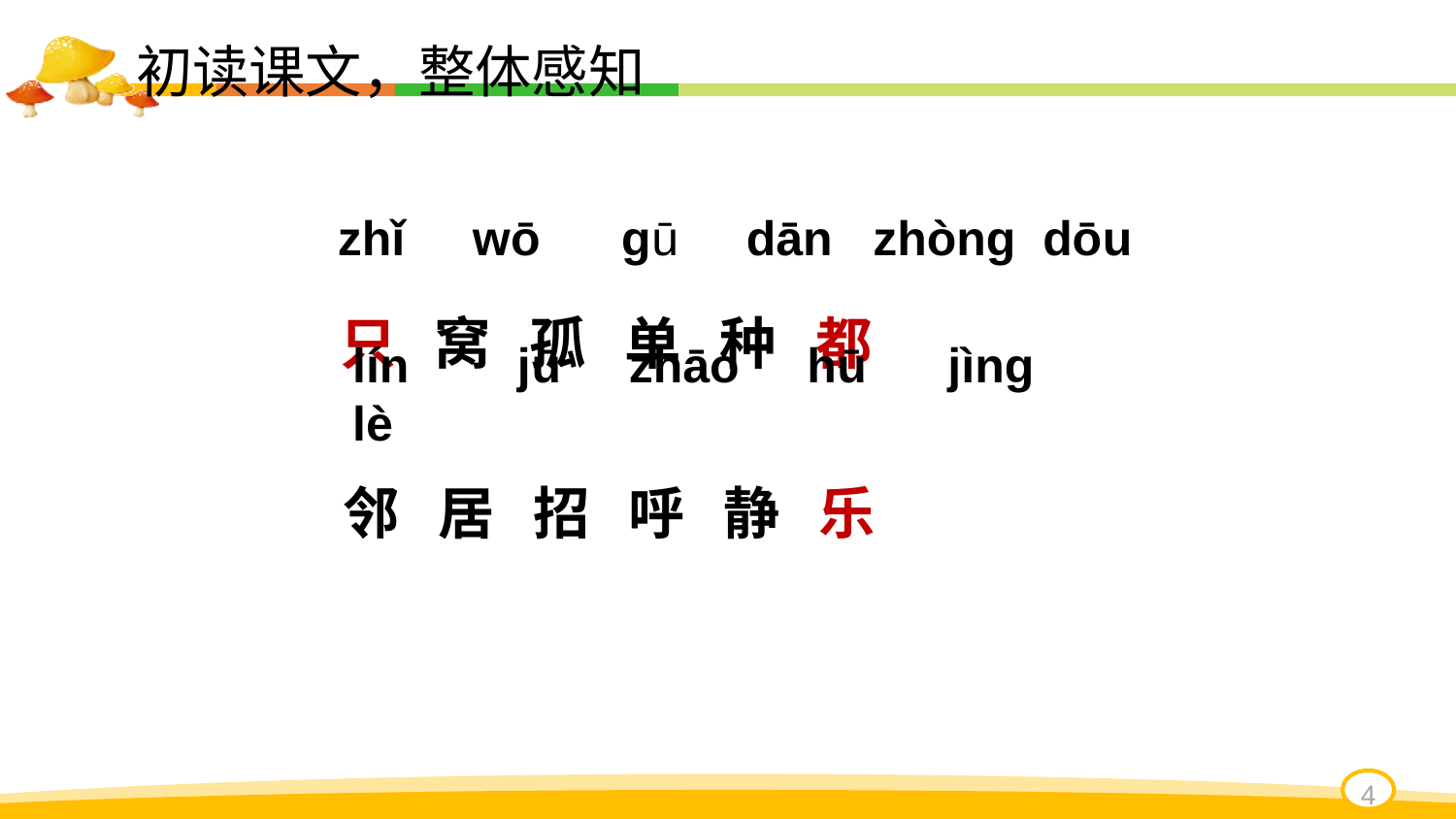

初读课文，整体感知
 只   窝   孤   单   种   都
 邻   居   招   呼   静   乐
zhǐ     wō      gū     dān   zhòng  dōu
lín        jū     zhāo     hū      jìng      lè